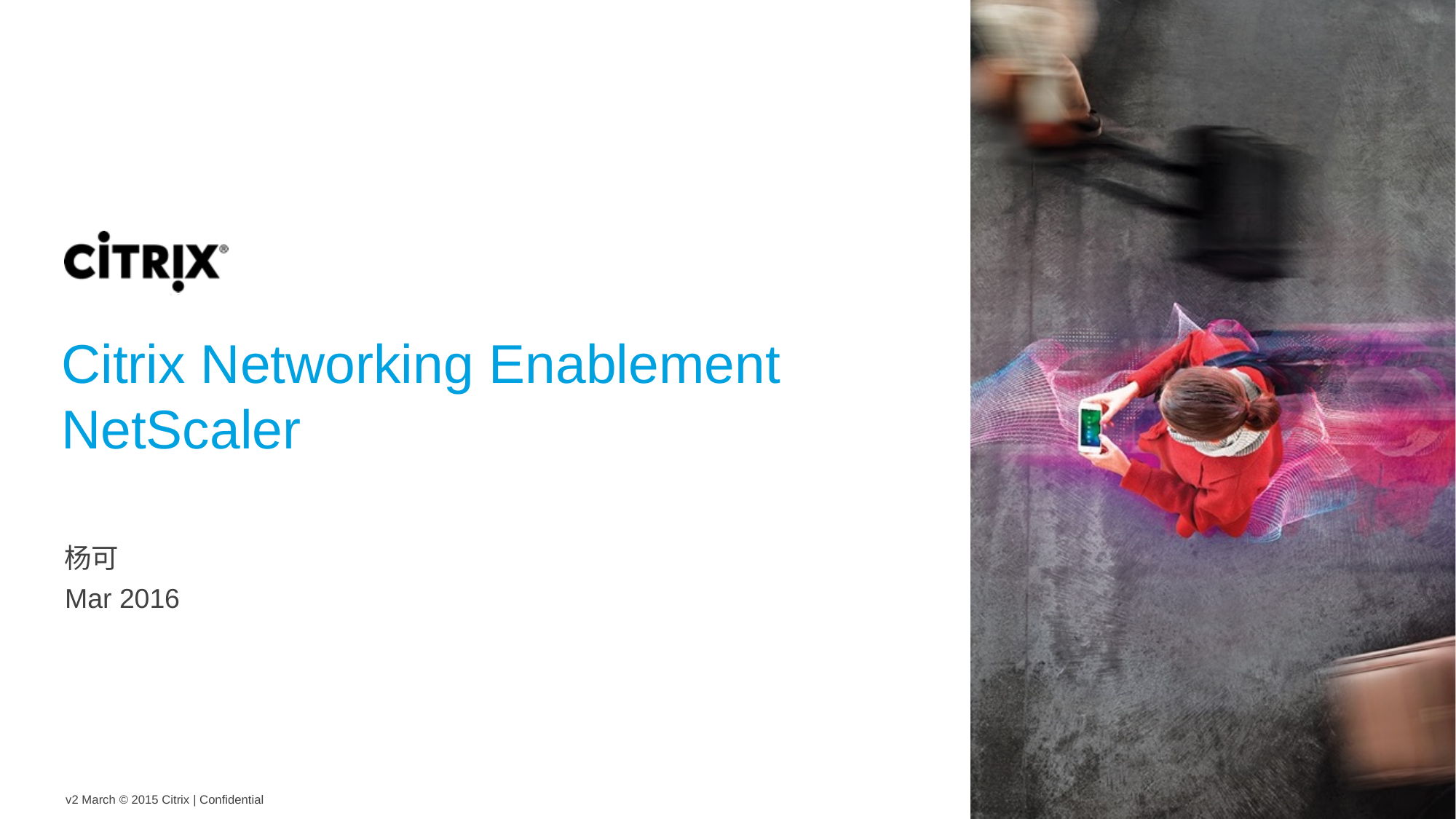

Citrix Networking Enablement
NetScaler
杨可
Mar 2016